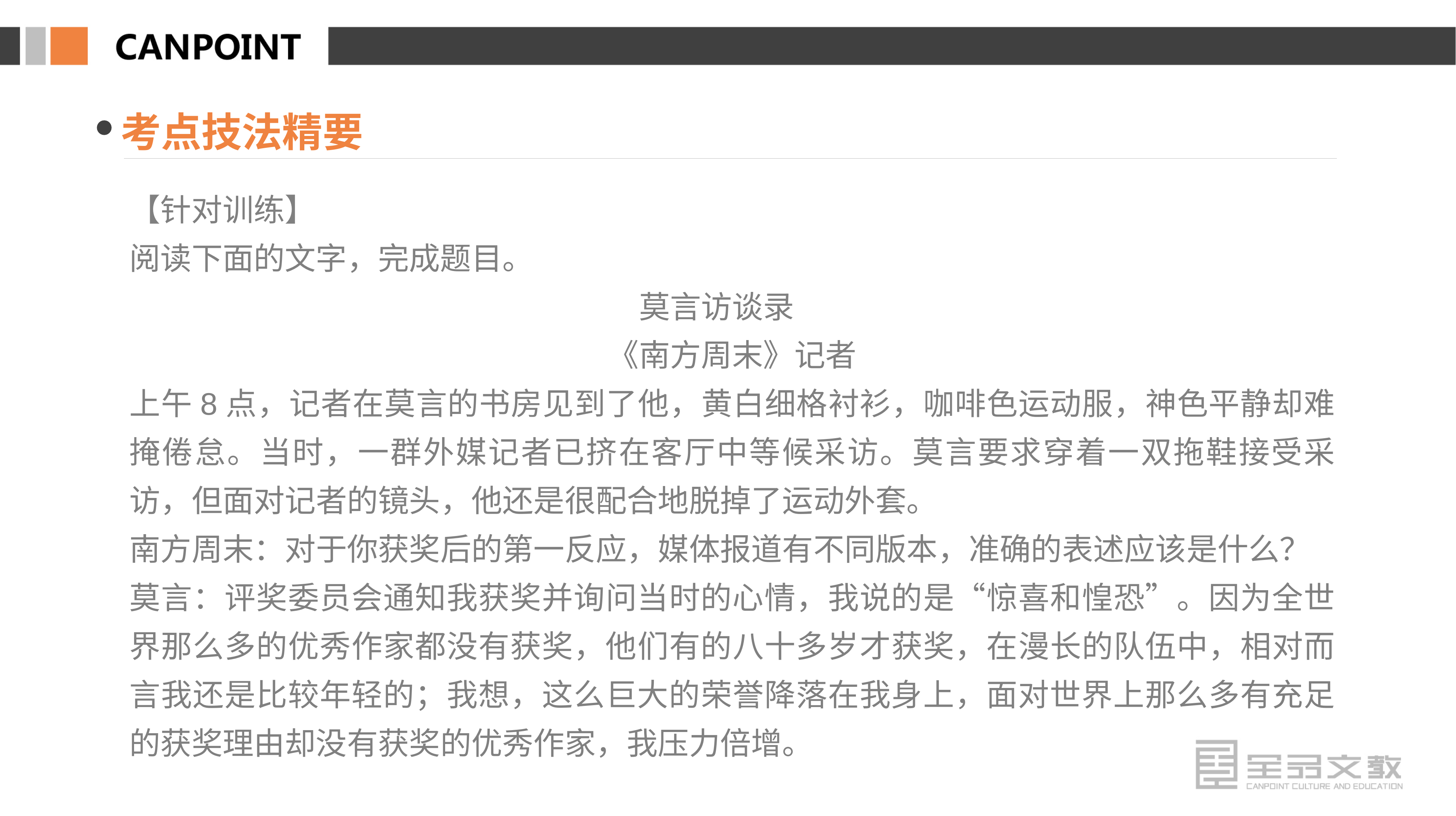

考点技法精要

【针对训练】
阅读下面的文字，完成题目。
莫言访谈录
《南方周末》记者
上午8点，记者在莫言的书房见到了他，黄白细格衬衫，咖啡色运动服，神色平静却难掩倦怠。当时，一群外媒记者已挤在客厅中等候采访。莫言要求穿着一双拖鞋接受采访，但面对记者的镜头，他还是很配合地脱掉了运动外套。
南方周末：对于你获奖后的第一反应，媒体报道有不同版本，准确的表述应该是什么？
莫言：评奖委员会通知我获奖并询问当时的心情，我说的是“惊喜和惶恐”。因为全世界那么多的优秀作家都没有获奖，他们有的八十多岁才获奖，在漫长的队伍中，相对而言我还是比较年轻的；我想，这么巨大的荣誉降落在我身上，面对世界上那么多有充足的获奖理由却没有获奖的优秀作家，我压力倍增。